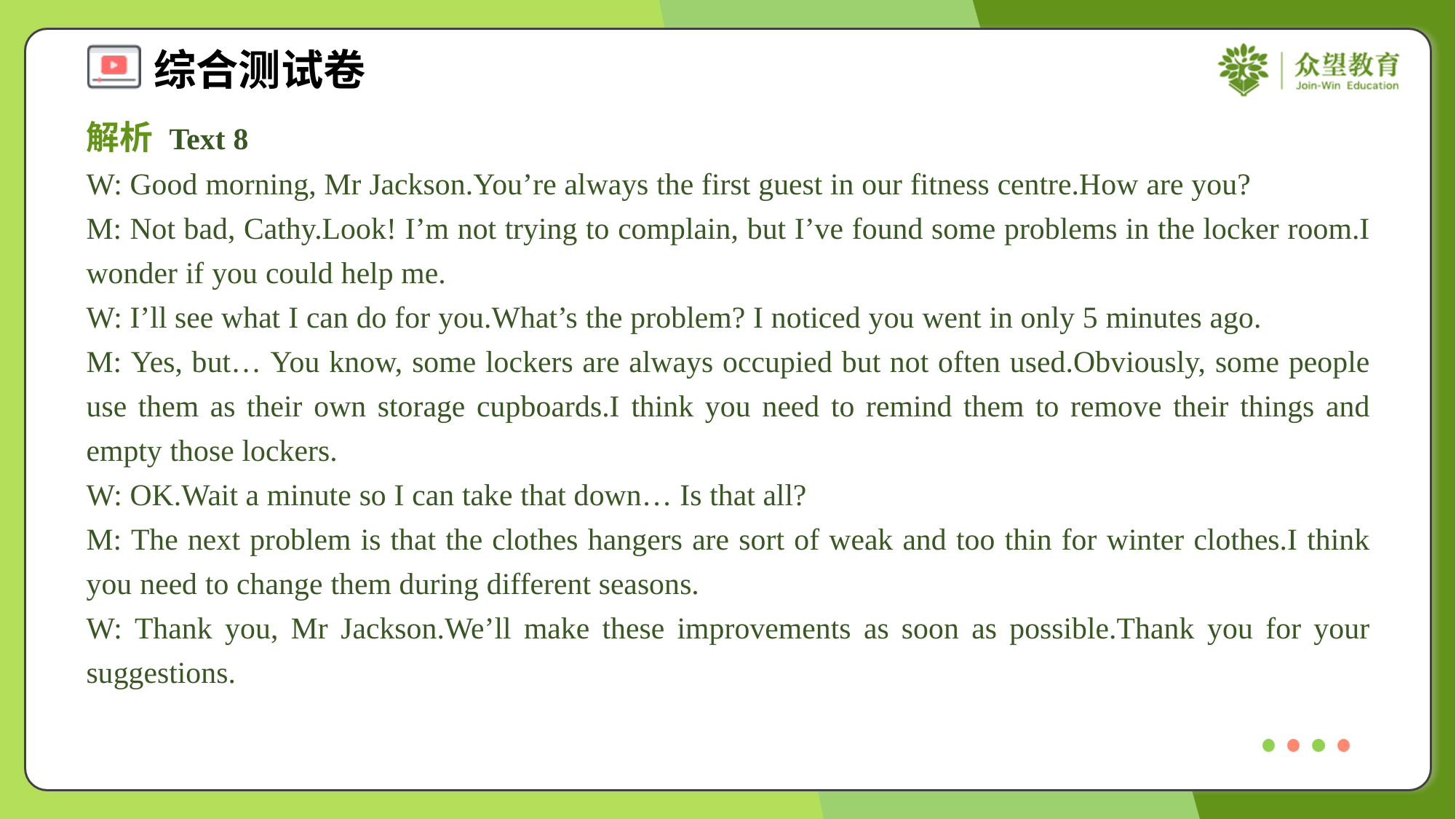

解析 Text 8
W: Good morning, Mr Jackson.You’re always the first guest in our fitness centre.How are you?
M: Not bad, Cathy.Look! I’m not trying to complain, but I’ve found some problems in the locker room.I wonder if you could help me.
W: I’ll see what I can do for you.What’s the problem? I noticed you went in only 5 minutes ago.
M: Yes, but… You know, some lockers are always occupied but not often used.Obviously, some people use them as their own storage cupboards.I think you need to remind them to remove their things and empty those lockers.
W: OK.Wait a minute so I can take that down… Is that all?
M: The next problem is that the clothes hangers are sort of weak and too thin for winter clothes.I think you need to change them during different seasons.
W: Thank you, Mr Jackson.We’ll make these improvements as soon as possible.Thank you for your suggestions.